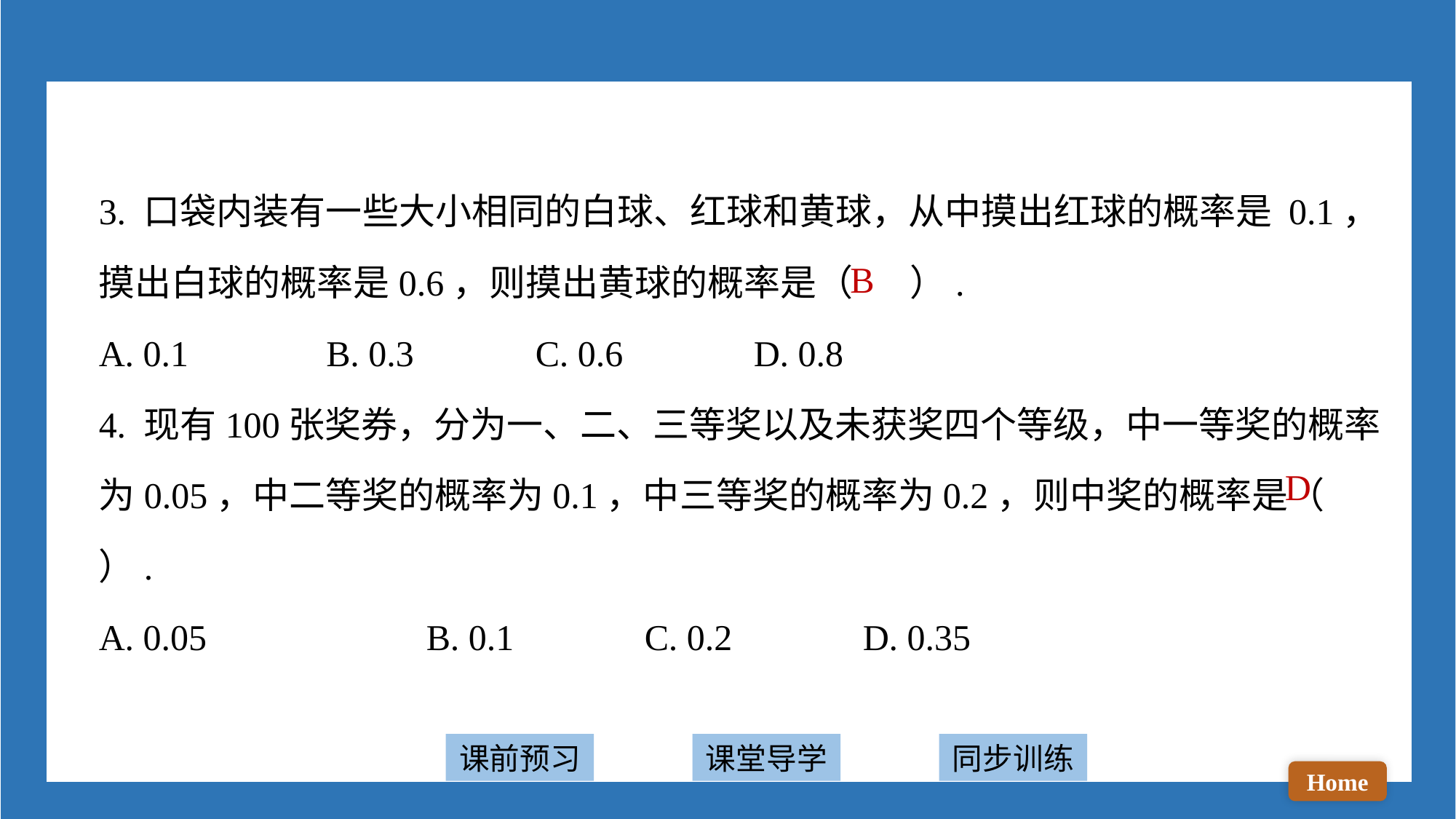

3. 口袋内装有一些大小相同的白球、红球和黄球，从中摸出红球的概率是 0.1，摸出白球的概率是0.6，则摸出黄球的概率是（       ）.
A. 0.1		 B. 0.3 		C. 0.6 		D. 0.8
4. 现有100张奖券，分为一、二、三等奖以及未获奖四个等级，中一等奖的概率为0.05，中二等奖的概率为0.1，中三等奖的概率为0.2，则中奖的概率是（       ）.
A. 0.05 		B. 0.1 		C. 0.2 		D. 0.35
B
D